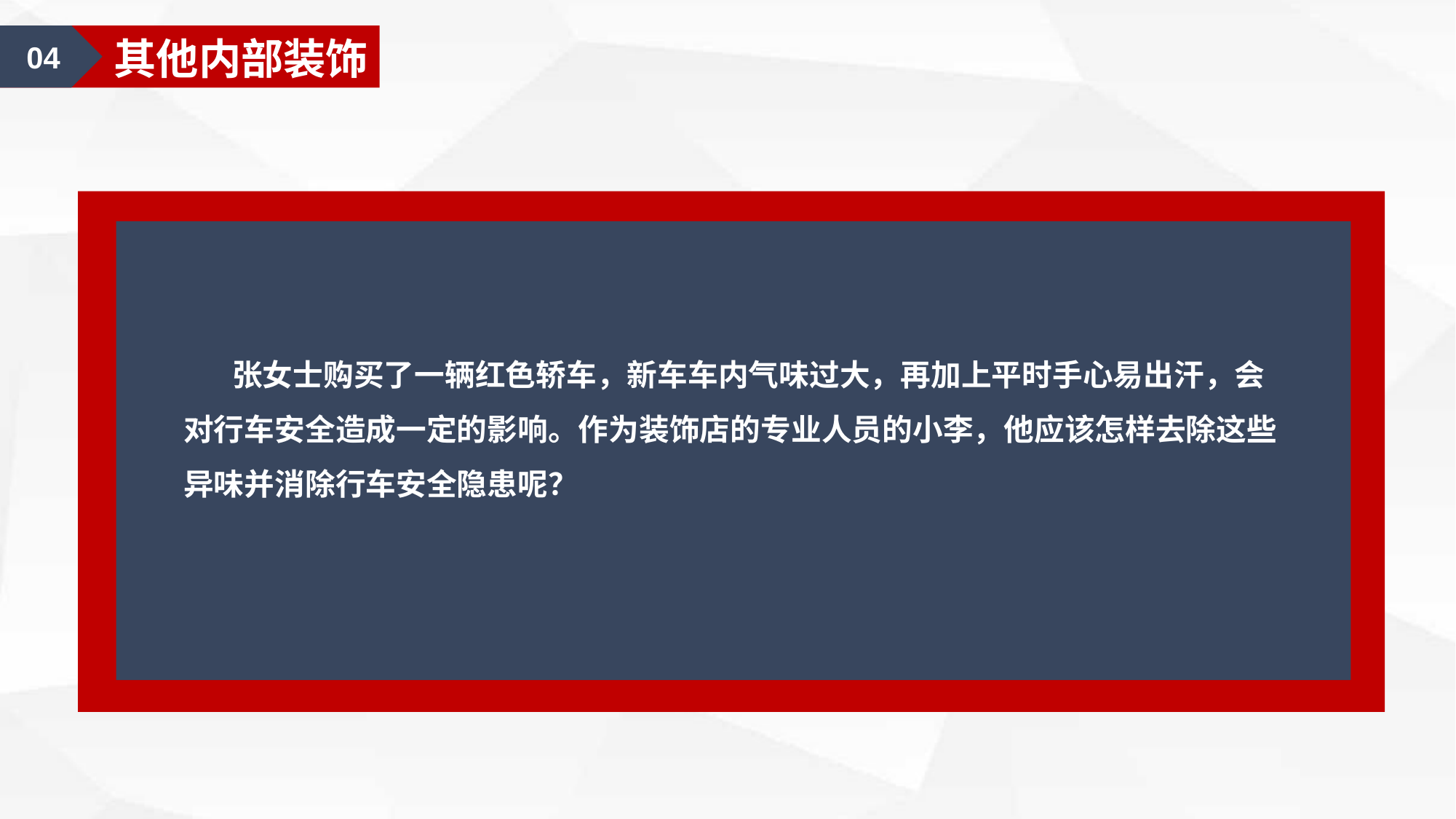

04
其他内部装饰

      张女士购买了一辆红色轿车，新车车内气味过大，再加上平时手心易出汗，会
对行车安全造成一定的影响。作为装饰店的专业人员的小李，他应该怎样去除这些异味并消除行车安全隐患呢？